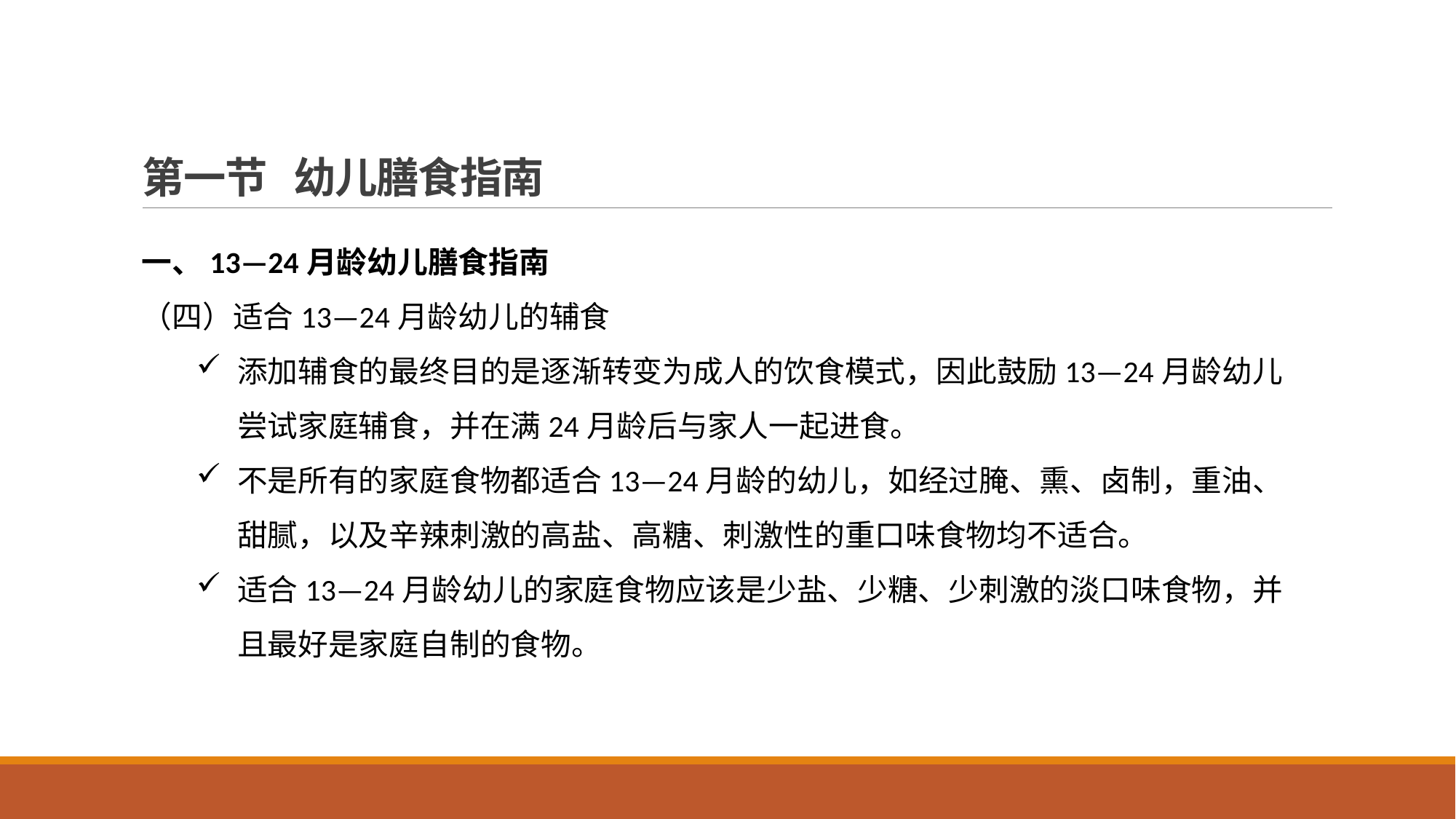

# 第一节   幼儿膳食指南
一、13—24月龄幼儿膳食指南
（四）适合13—24月龄幼儿的辅食
添加辅食的最终目的是逐渐转变为成人的饮食模式，因此鼓励13—24月龄幼儿尝试家庭辅食，并在满24月龄后与家人一起进食。
不是所有的家庭食物都适合13—24月龄的幼儿，如经过腌、熏、卤制，重油、甜腻，以及辛辣刺激的高盐、高糖、刺激性的重口味食物均不适合。
适合13—24月龄幼儿的家庭食物应该是少盐、少糖、少刺激的淡口味食物，并且最好是家庭自制的食物。